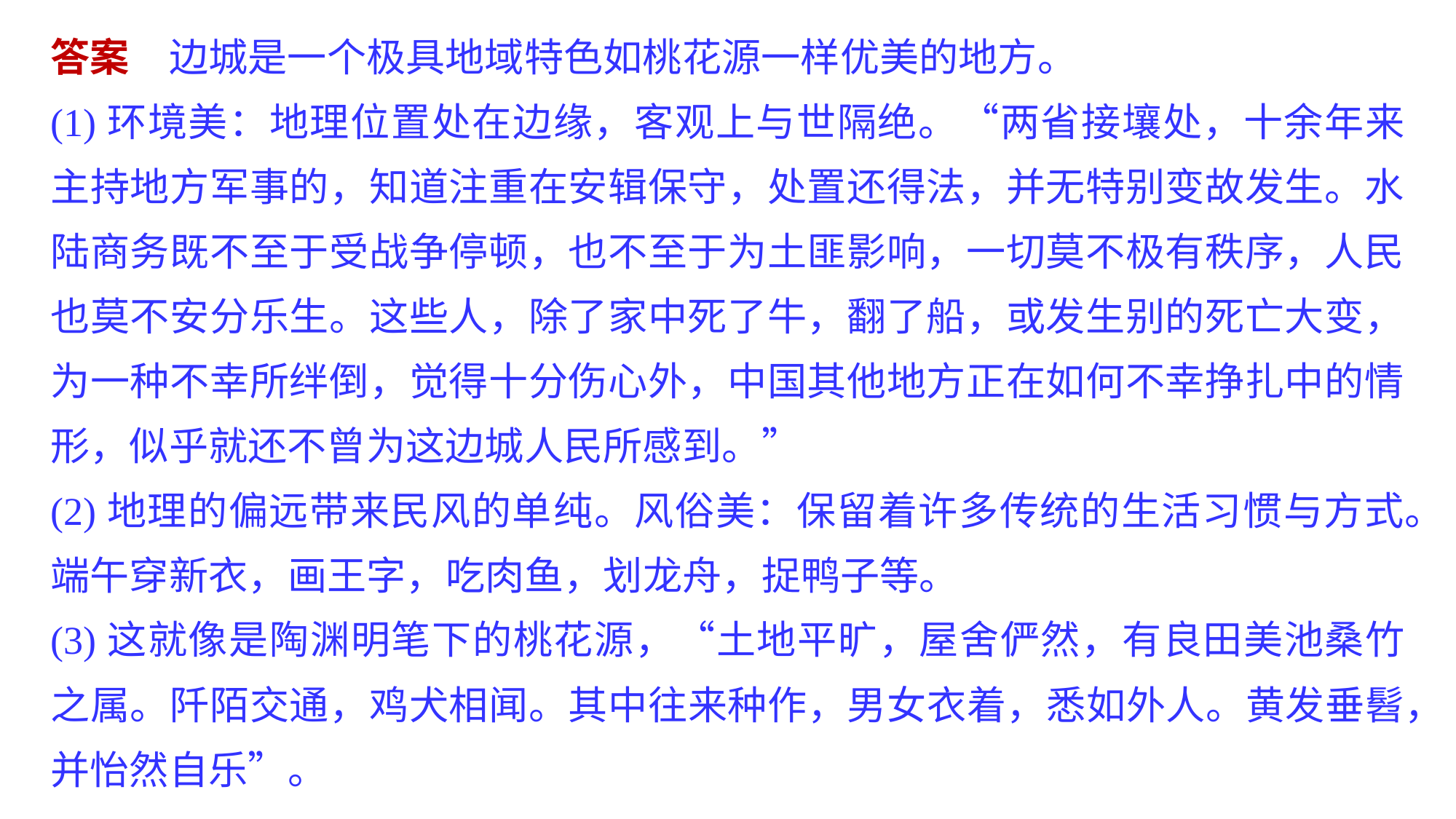

答案　边城是一个极具地域特色如桃花源一样优美的地方。
(1)环境美：地理位置处在边缘，客观上与世隔绝。“两省接壤处，十余年来主持地方军事的，知道注重在安辑保守，处置还得法，并无特别变故发生。水陆商务既不至于受战争停顿，也不至于为土匪影响，一切莫不极有秩序，人民也莫不安分乐生。这些人，除了家中死了牛，翻了船，或发生别的死亡大变，为一种不幸所绊倒，觉得十分伤心外，中国其他地方正在如何不幸挣扎中的情形，似乎就还不曾为这边城人民所感到。”
(2)地理的偏远带来民风的单纯。风俗美：保留着许多传统的生活习惯与方式。端午穿新衣，画王字，吃肉鱼，划龙舟，捉鸭子等。
(3)这就像是陶渊明笔下的桃花源，“土地平旷，屋舍俨然，有良田美池桑竹之属。阡陌交通，鸡犬相闻。其中往来种作，男女衣着，悉如外人。黄发垂髫，并怡然自乐”。